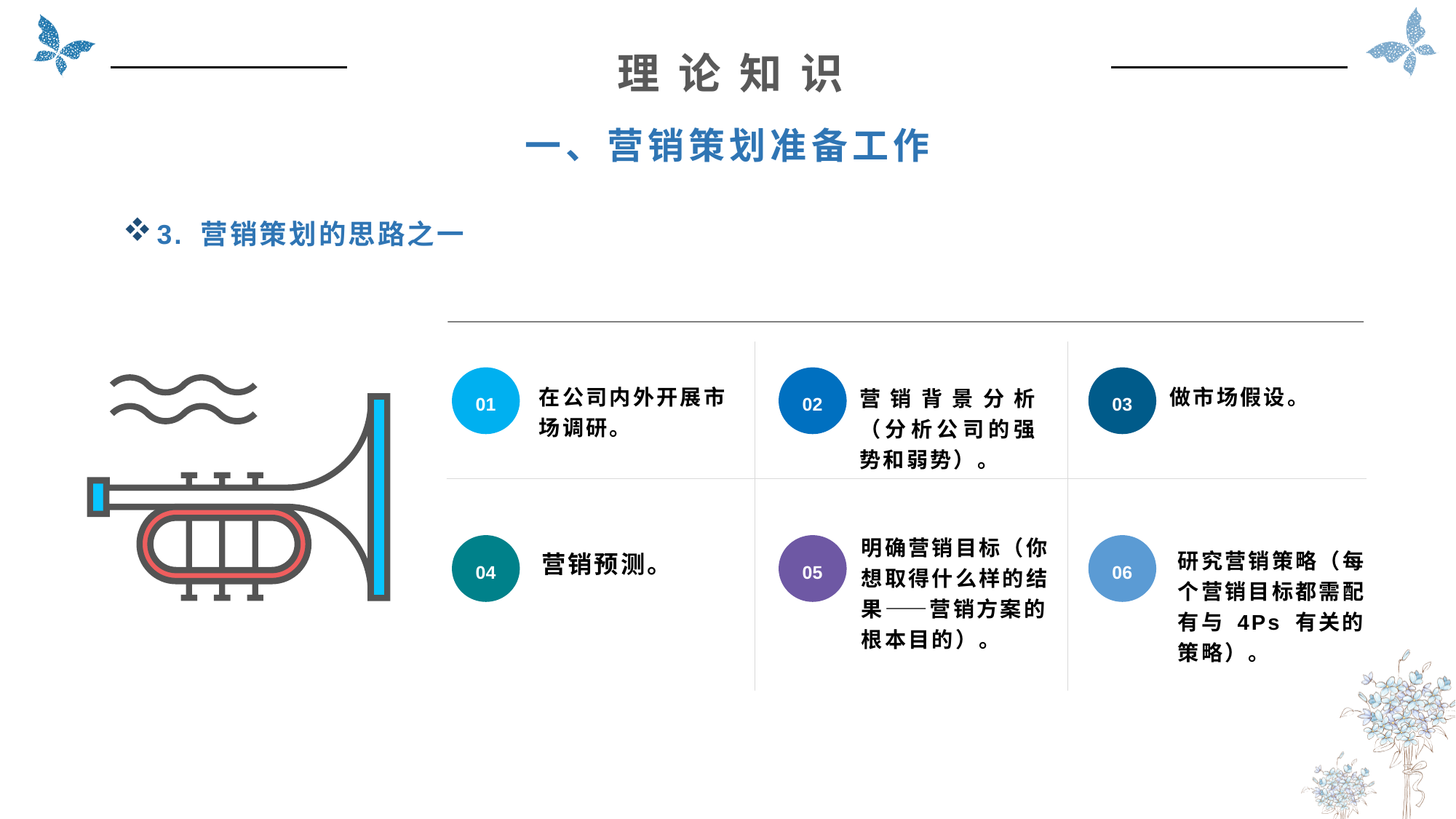

理 论 知 识
一、营销策划准备工作
3. 营销策划的思路之一
01
02
03

在公司内外开展市场调研。
做市场假设。
营销背景分析（分析公司的强势和弱势）。

明确营销目标（你想取得什么样的结果——营销方案的根本目的）。
04
05
06
营销预测。
研究营销策略（每个营销目标都需配有与 4Ps 有关的策略）。